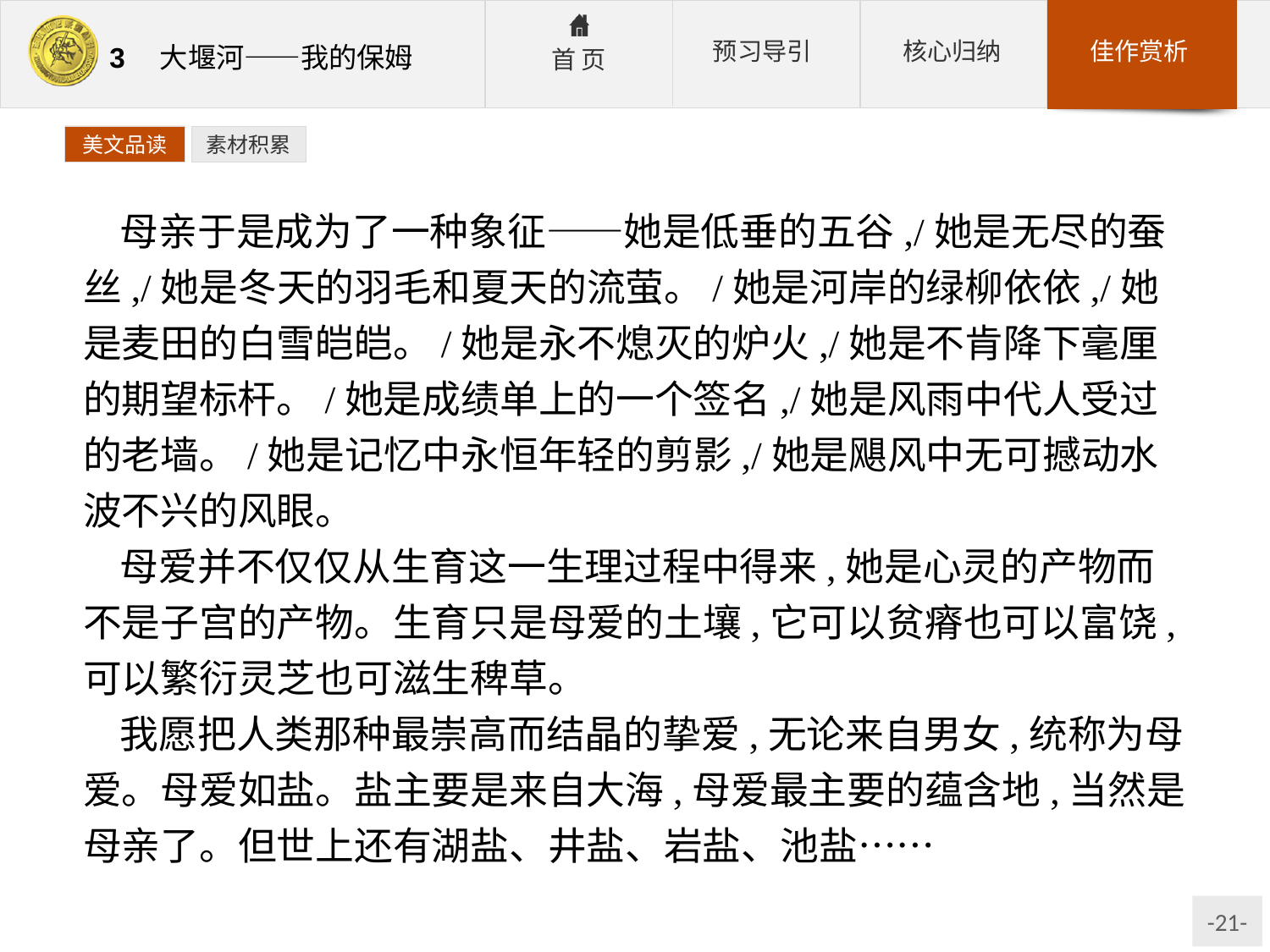

美文品读
素材积累
母亲于是成为了一种象征——她是低垂的五谷,/她是无尽的蚕丝,/她是冬天的羽毛和夏天的流萤。/她是河岸的绿柳依依,/她是麦田的白雪皑皑。/她是永不熄灭的炉火,/她是不肯降下毫厘的期望标杆。/她是成绩单上的一个签名,/她是风雨中代人受过的老墙。/她是记忆中永恒年轻的剪影,/她是飓风中无可撼动水波不兴的风眼。
母爱并不仅仅从生育这一生理过程中得来,她是心灵的产物而不是子宫的产物。生育只是母爱的土壤,它可以贫瘠也可以富饶,可以繁衍灵芝也可滋生稗草。
我愿把人类那种最崇高而结晶的挚爱,无论来自男女,统称为母爱。母爱如盐。盐主要是来自大海,母爱最主要的蕴含地,当然是母亲了。但世上还有湖盐、井盐、岩盐、池盐……